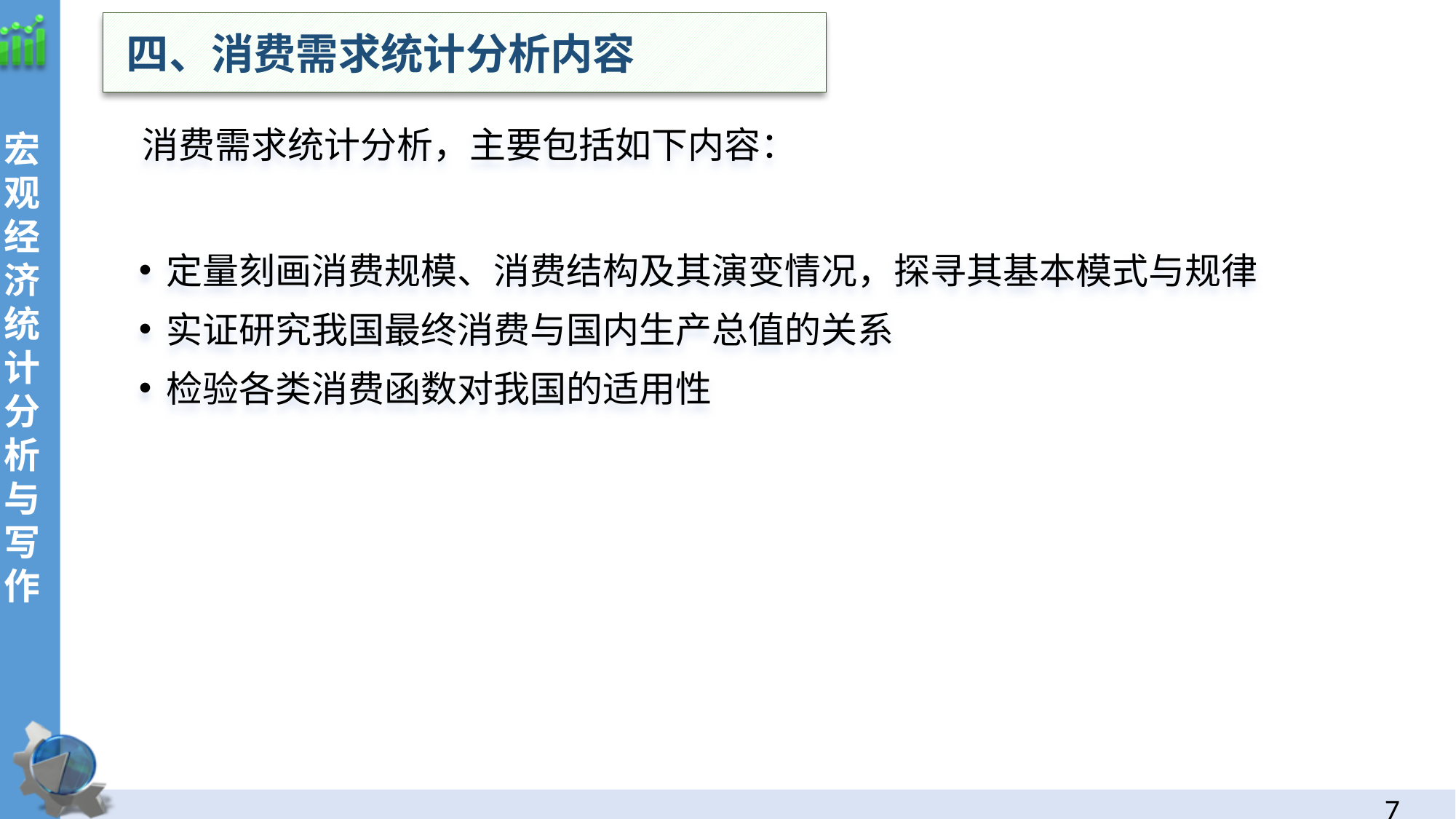

四、消费需求统计分析内容
      消费需求统计分析，主要包括如下内容：

定量刻画消费规模、消费结构及其演变情况，探寻其基本模式与规律
实证研究我国最终消费与国内生产总值的关系
检验各类消费函数对我国的适用性
7